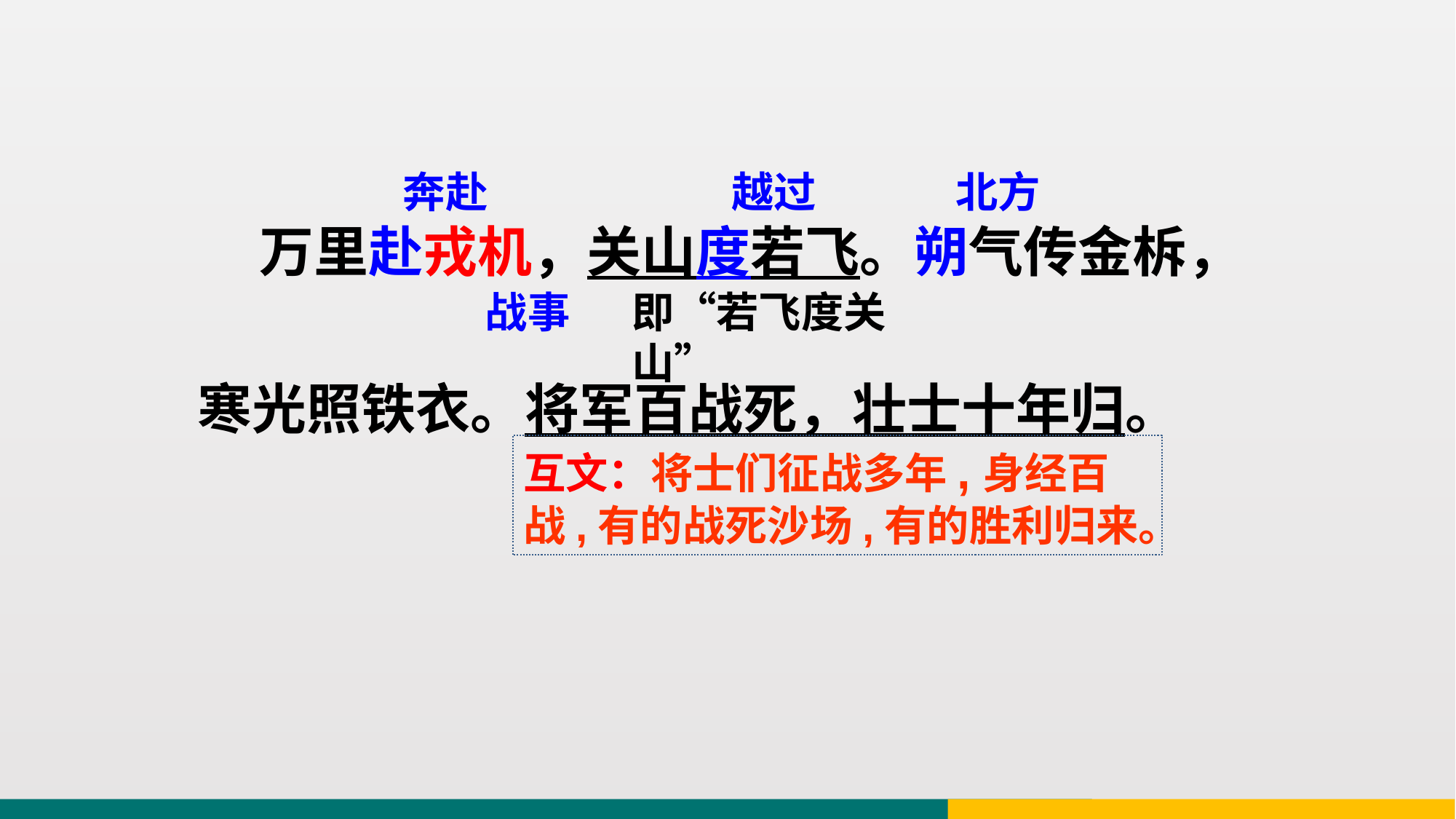

奔赴
越过
北方
    万里赴戎机，关山度若飞。朔气传金柝，

寒光照铁衣。将军百战死，壮士十年归。
战事
即“若飞度关山”
互文：将士们征战多年,身经百战,有的战死沙场,有的胜利归来。